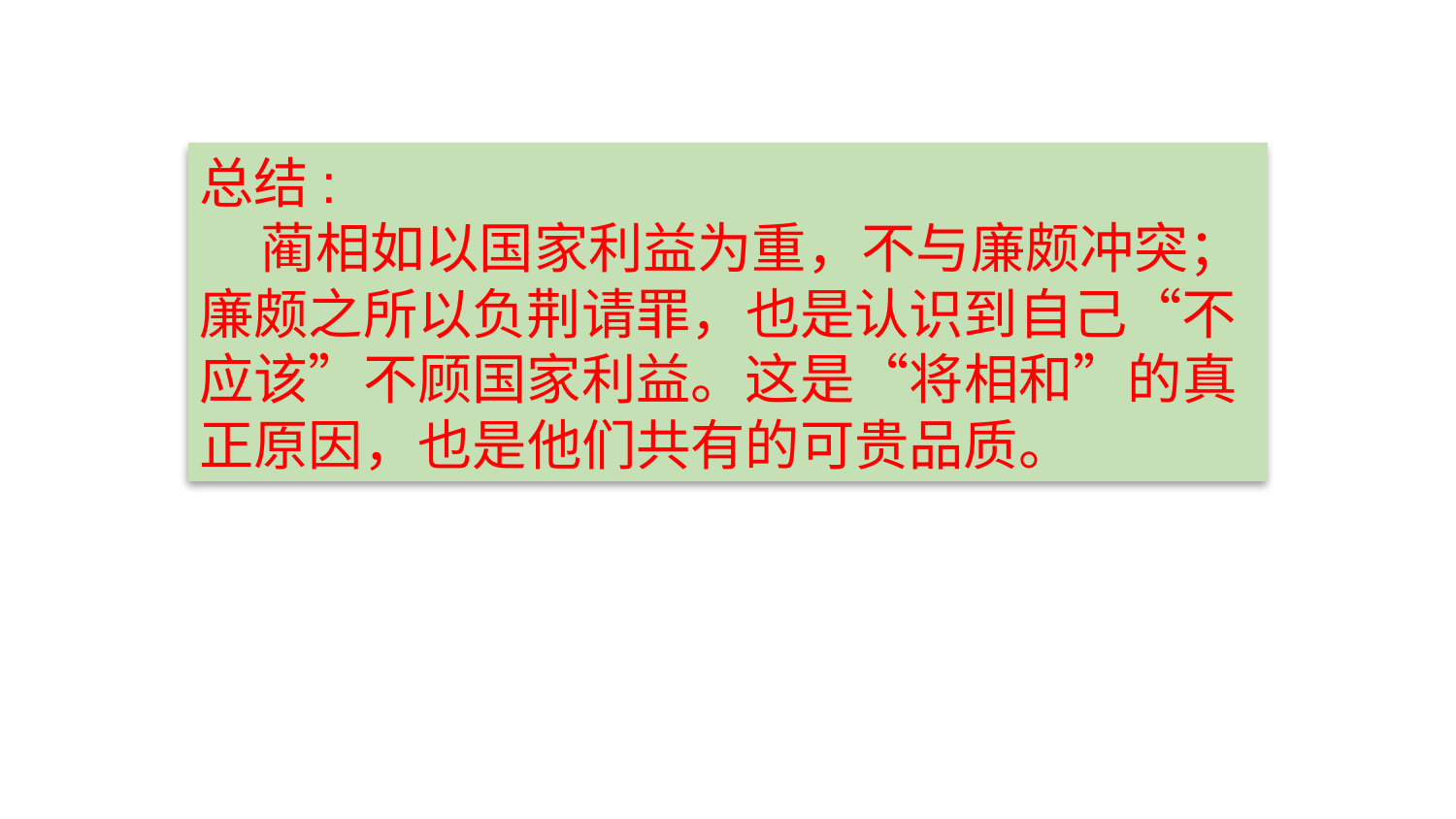

总结:
    蔺相如以国家利益为重，不与廉颇冲突；廉颇之所以负荆请罪，也是认识到自己“不应该”不顾国家利益。这是“将相和”的真正原因，也是他们共有的可贵品质。